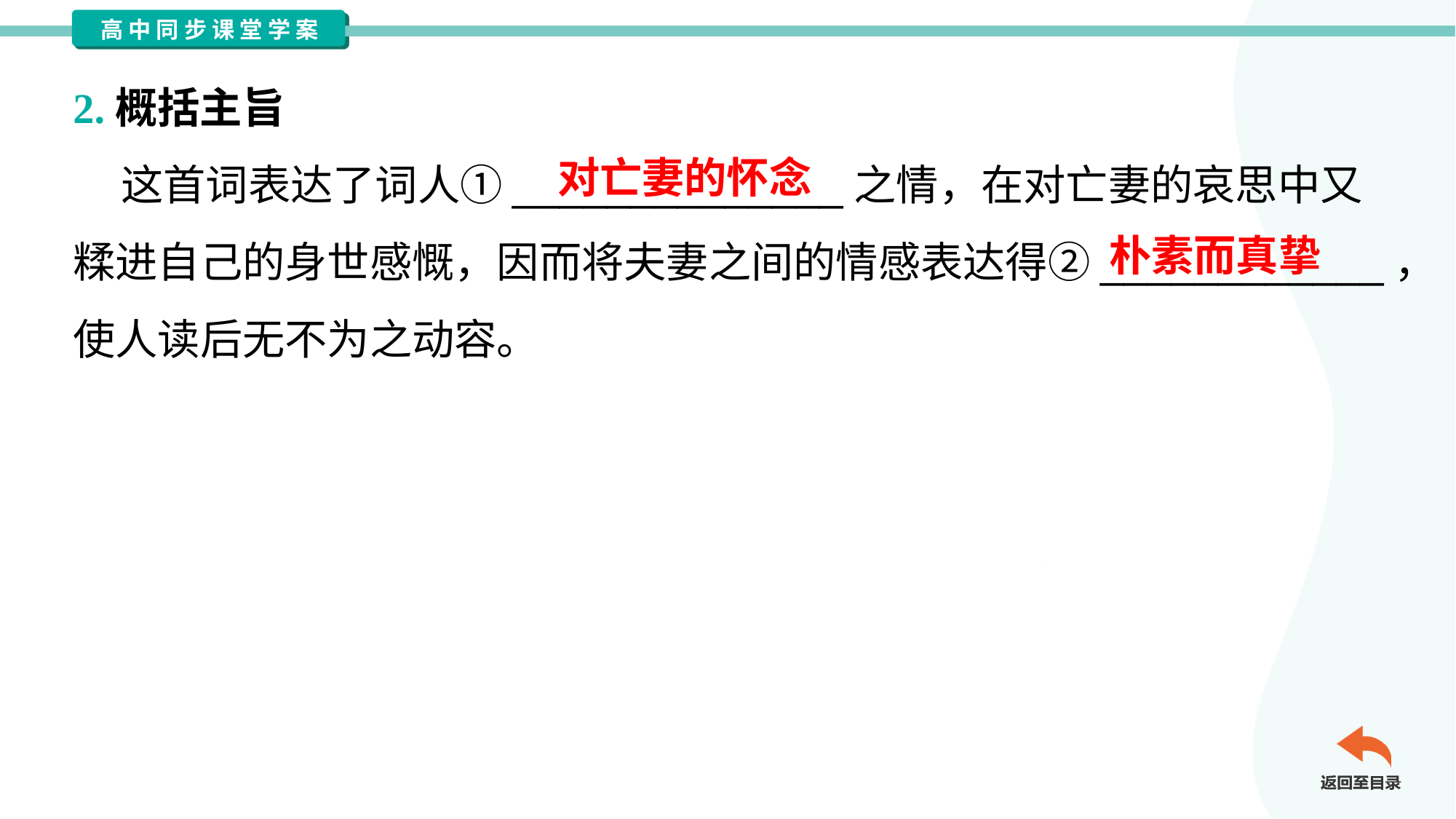

2.概括主旨
对亡妻的怀念
    这首词表达了词人①______________之情，在对亡妻的哀思中又
糅进自己的身世感慨，因而将夫妻之间的情感表达得②____________，
使人读后无不为之动容。
朴素而真挚